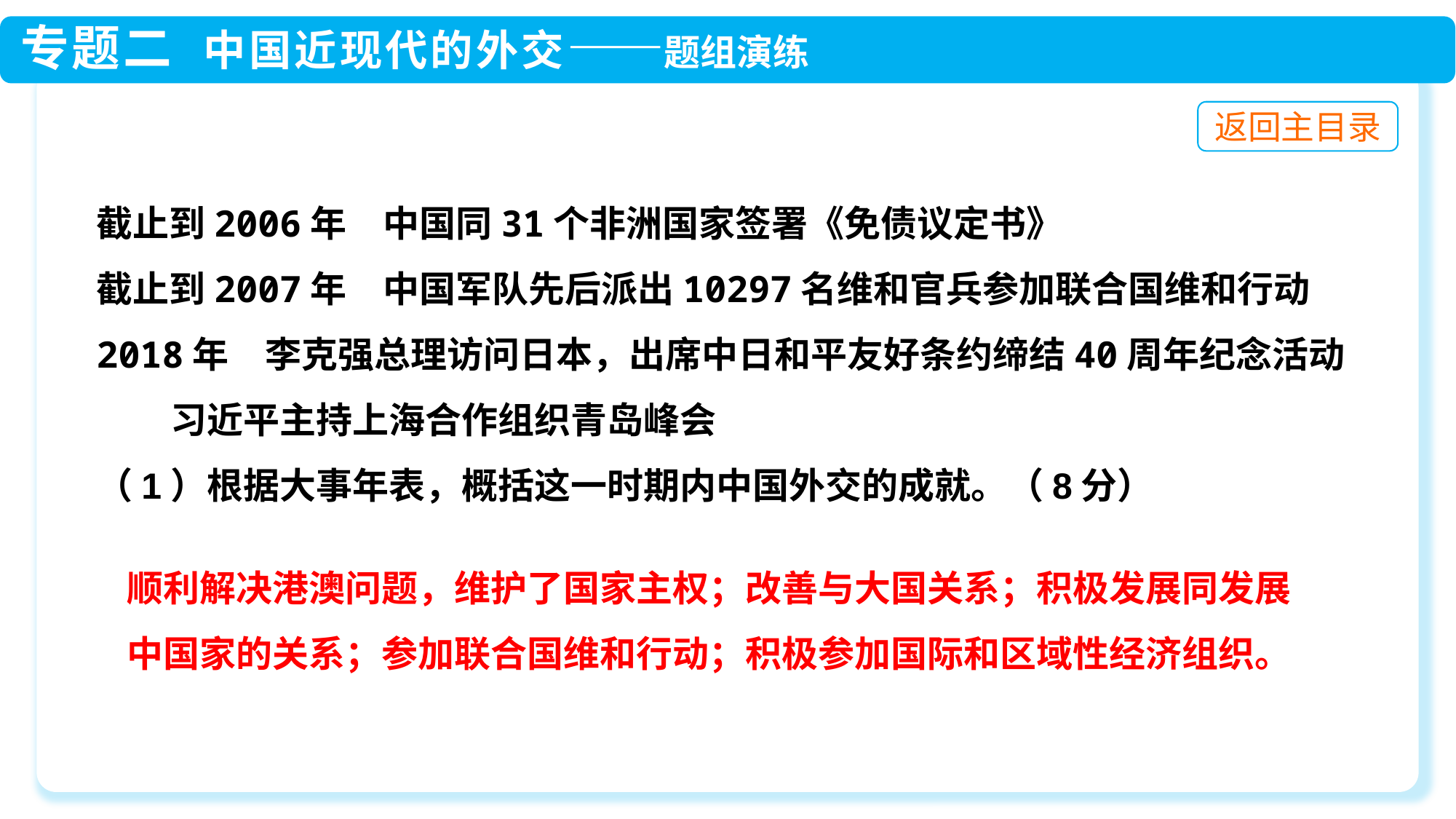

截止到2006年　中国同31个非洲国家签署《免债议定书》
截止到2007年　中国军队先后派出10297名维和官兵参加联合国维和行动
2018年　李克强总理访问日本，出席中日和平友好条约缔结40周年纪念活动
        习近平主持上海合作组织青岛峰会
（1）根据大事年表，概括这一时期内中国外交的成就。（8分）
顺利解决港澳问题，维护了国家主权；改善与大国关系；积极发展同发展中国家的关系；参加联合国维和行动；积极参加国际和区域性经济组织。